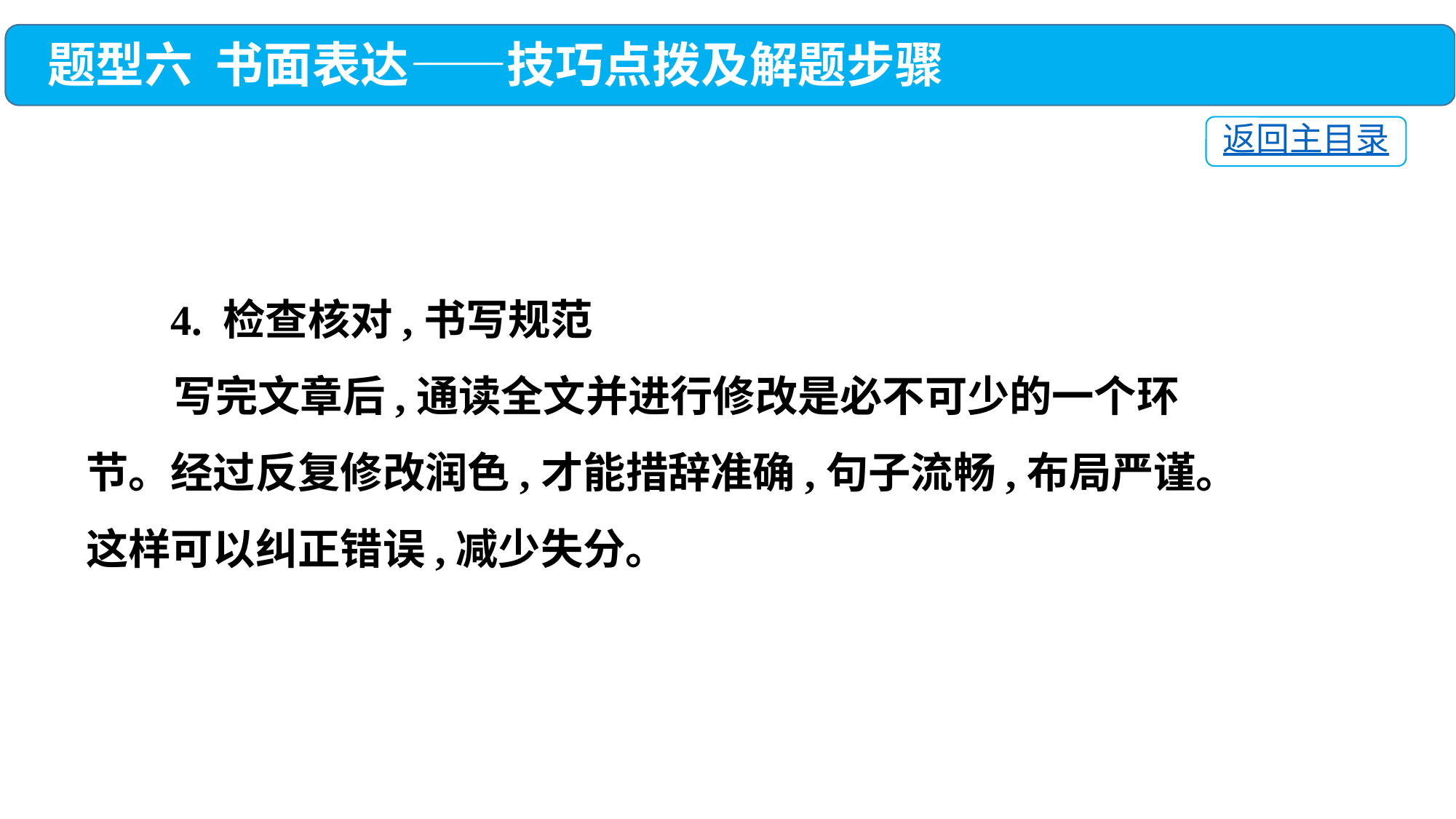

题型六  书面表达——技巧点拨及解题步骤
返回主目录
        4. 检查核对,书写规范
        写完文章后,通读全文并进行修改是必不可少的一个环节。经过反复修改润色,才能措辞准确,句子流畅,布局严谨。这样可以纠正错误,减少失分。